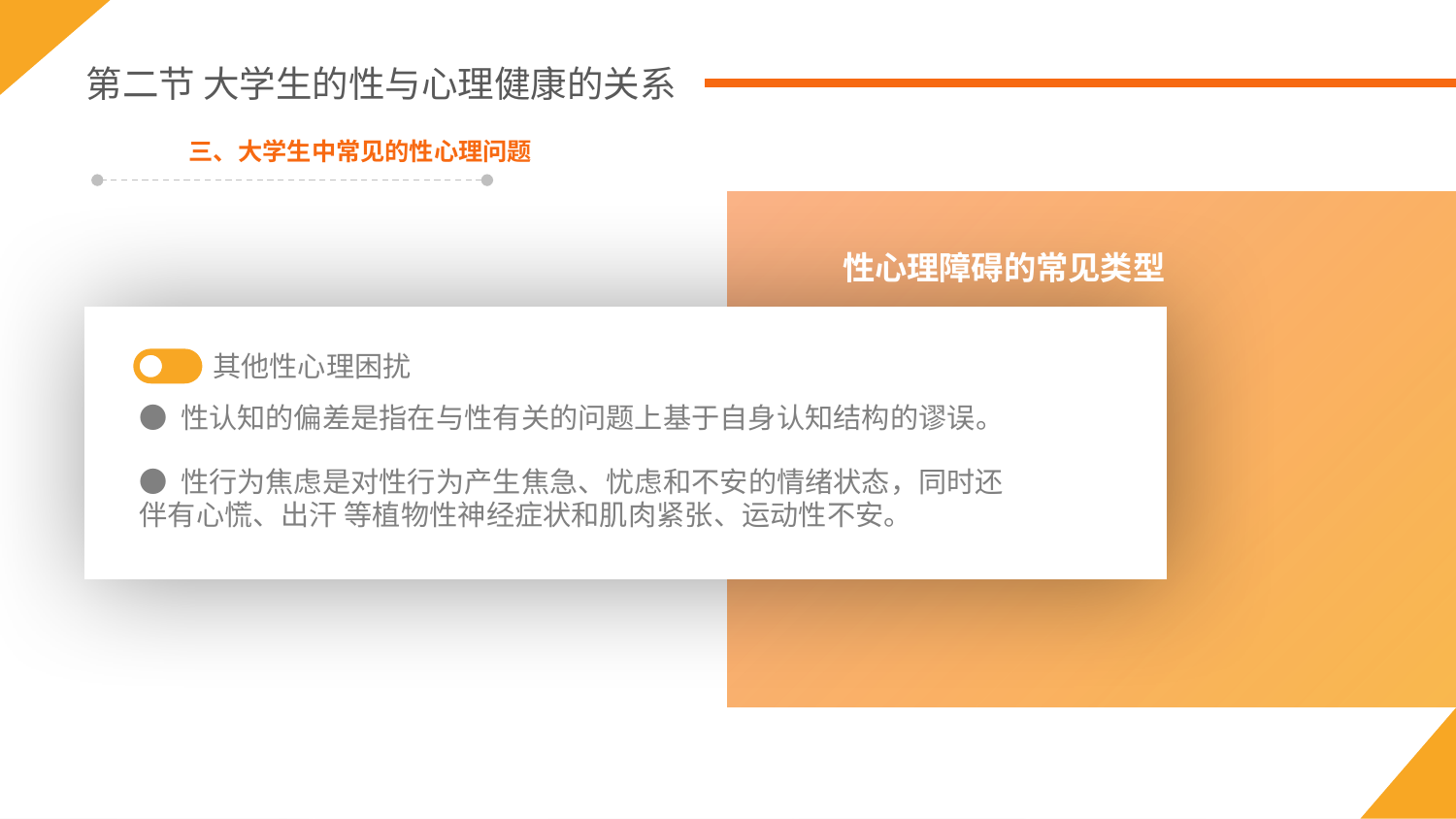

第二节 大学生的性与心理健康的关系
三、大学生中常见的性心理问题

性心理障碍的常见类型
其他性心理困扰
● 性认知的偏差是指在与性有关的问题上基于自身认知结构的谬误。

● 性行为焦虑是对性行为产生焦急、忧虑和不安的情绪状态，同时还伴有心慌、出汗 等植物性神经症状和肌肉紧张、运动性不安。